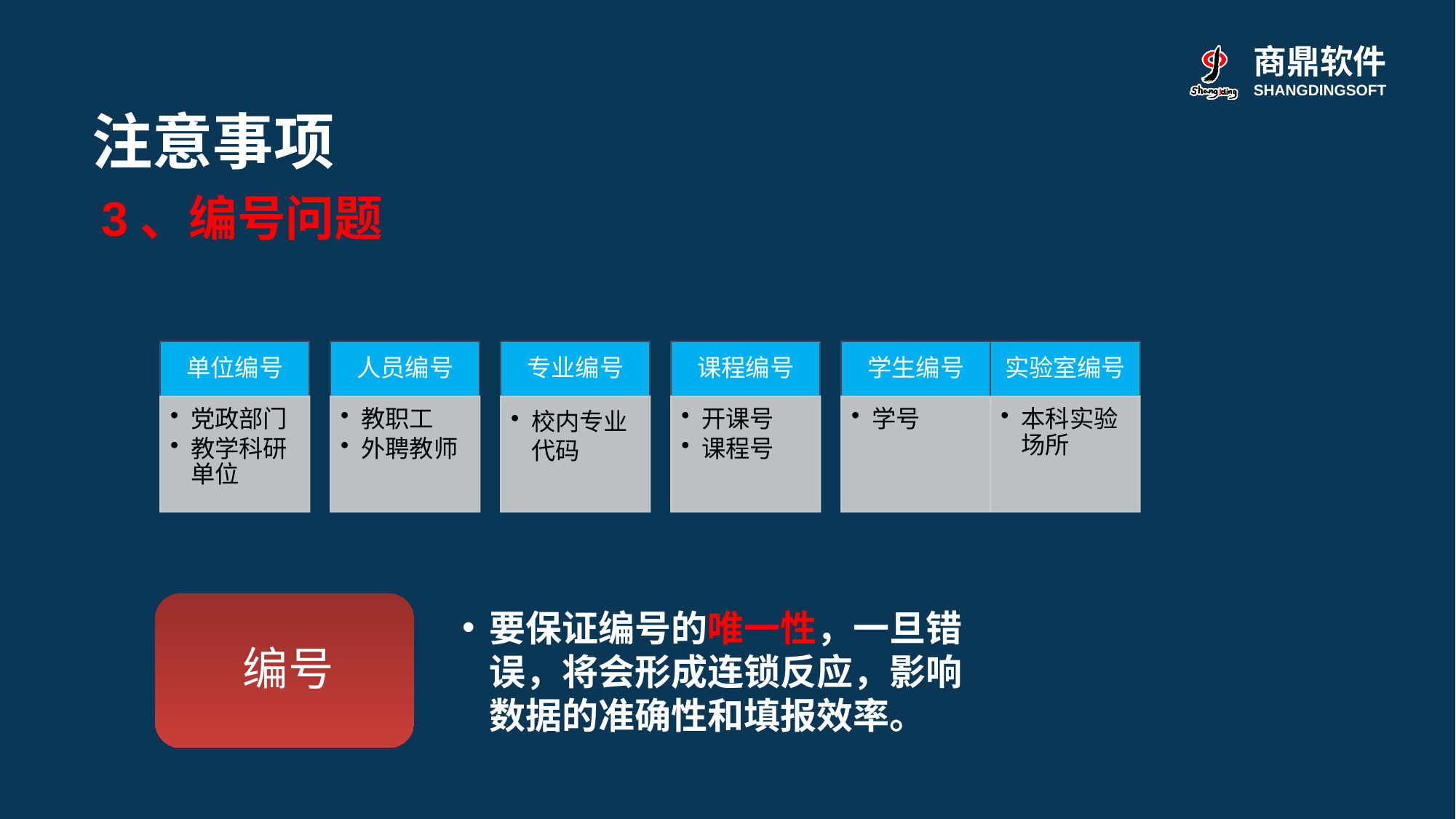

注意事项
3、编号问题
单位编号
党政部门
教学科研单位
人员编号
教职工
外聘教师
专业编号
校内专业代码
课程编号
开课号
课程号
学生编号
学号
实验室编号
本科实验场所
要保证编号的唯一性，一旦错误，将会形成连锁反应，影响数据的准确性和填报效率。

编号